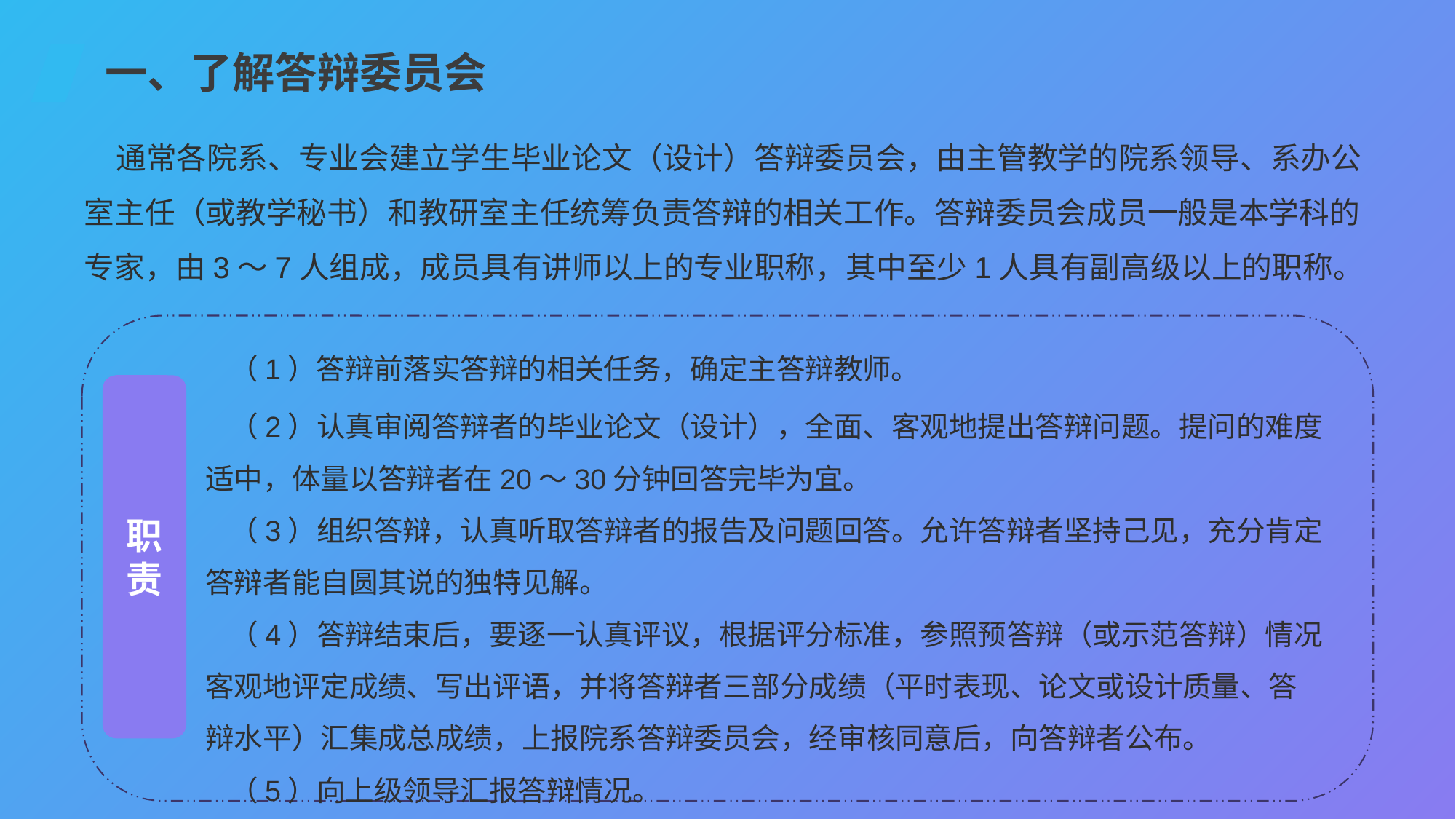

一、了解答辩委员会
通常各院系、专业会建立学生毕业论文（设计）答辩委员会，由主管教学的院系领导、系办公室主任（或教学秘书）和教研室主任统筹负责答辩的相关工作。答辩委员会成员一般是本学科的专家，由3～7人组成，成员具有讲师以上的专业职称，其中至少1人具有副高级以上的职称。

（1）答辩前落实答辩的相关任务，确定主答辩教师。
（2）认真审阅答辩者的毕业论文（设计），全面、客观地提出答辩问题。提问的难度适中，体量以答辩者在20～30分钟回答完毕为宜。
（3）组织答辩，认真听取答辩者的报告及问题回答。允许答辩者坚持己见，充分肯定答辩者能自圆其说的独特见解。
（4）答辩结束后，要逐一认真评议，根据评分标准，参照预答辩（或示范答辩）情况客观地评定成绩、写出评语，并将答辩者三部分成绩（平时表现、论文或设计质量、答辩水平）汇集成总成绩，上报院系答辩委员会，经审核同意后，向答辩者公布。
（5）向上级领导汇报答辩情况。
职责